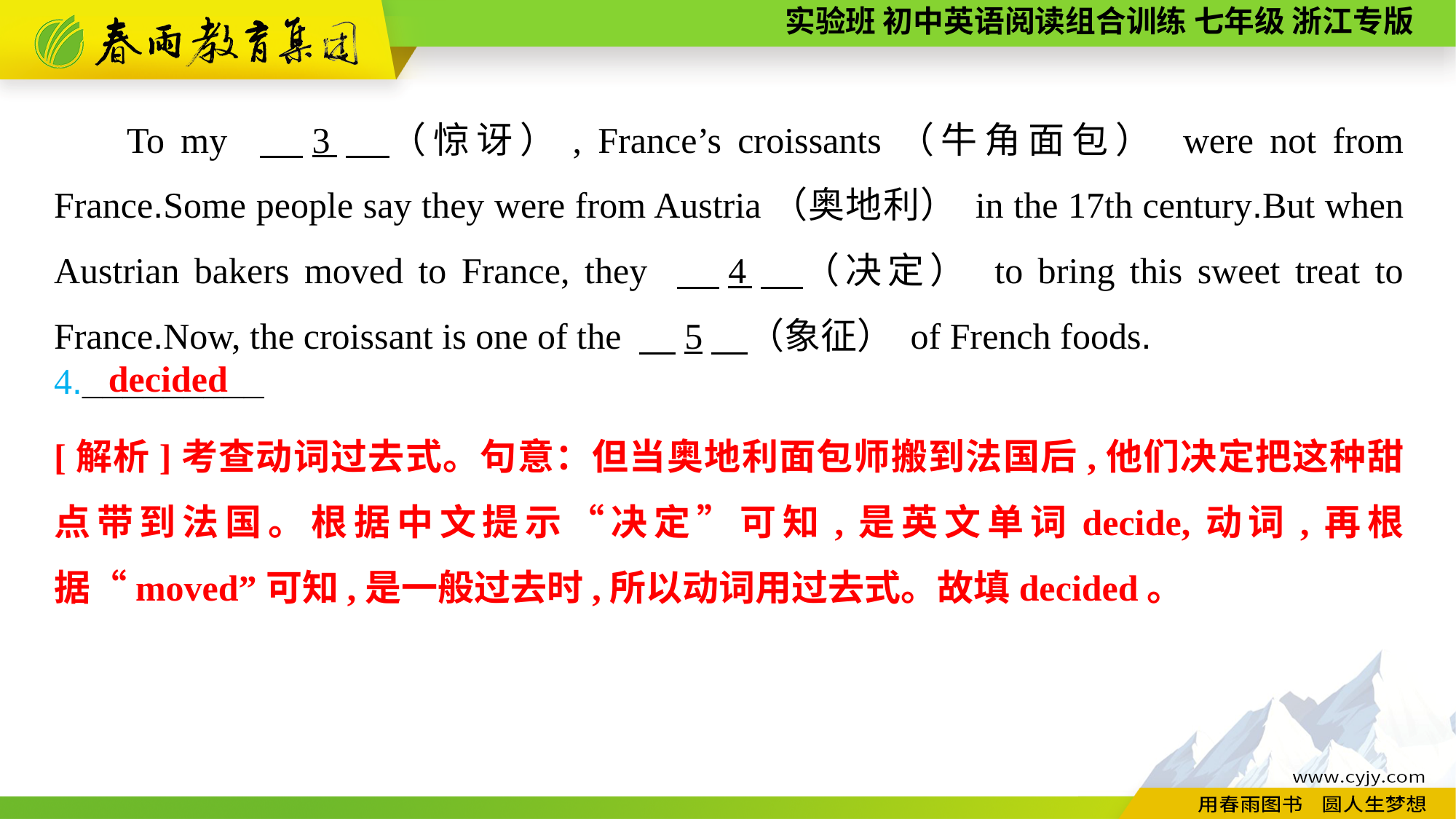

To my 　3　（惊讶）, France’s croissants（牛角面包） were not from France.Some people say they were from Austria（奥地利） in the 17th century.But when Austrian bakers moved to France, they 　4　（决定） to bring this sweet treat to France.Now, the croissant is one of the 　5　（象征） of French foods.
decided
4._________
[解析]考查动词过去式。句意：但当奥地利面包师搬到法国后,他们决定把这种甜点带到法国。根据中文提示“决定”可知,是英文单词decide,动词,再根据“moved”可知,是一般过去时,所以动词用过去式。故填decided。